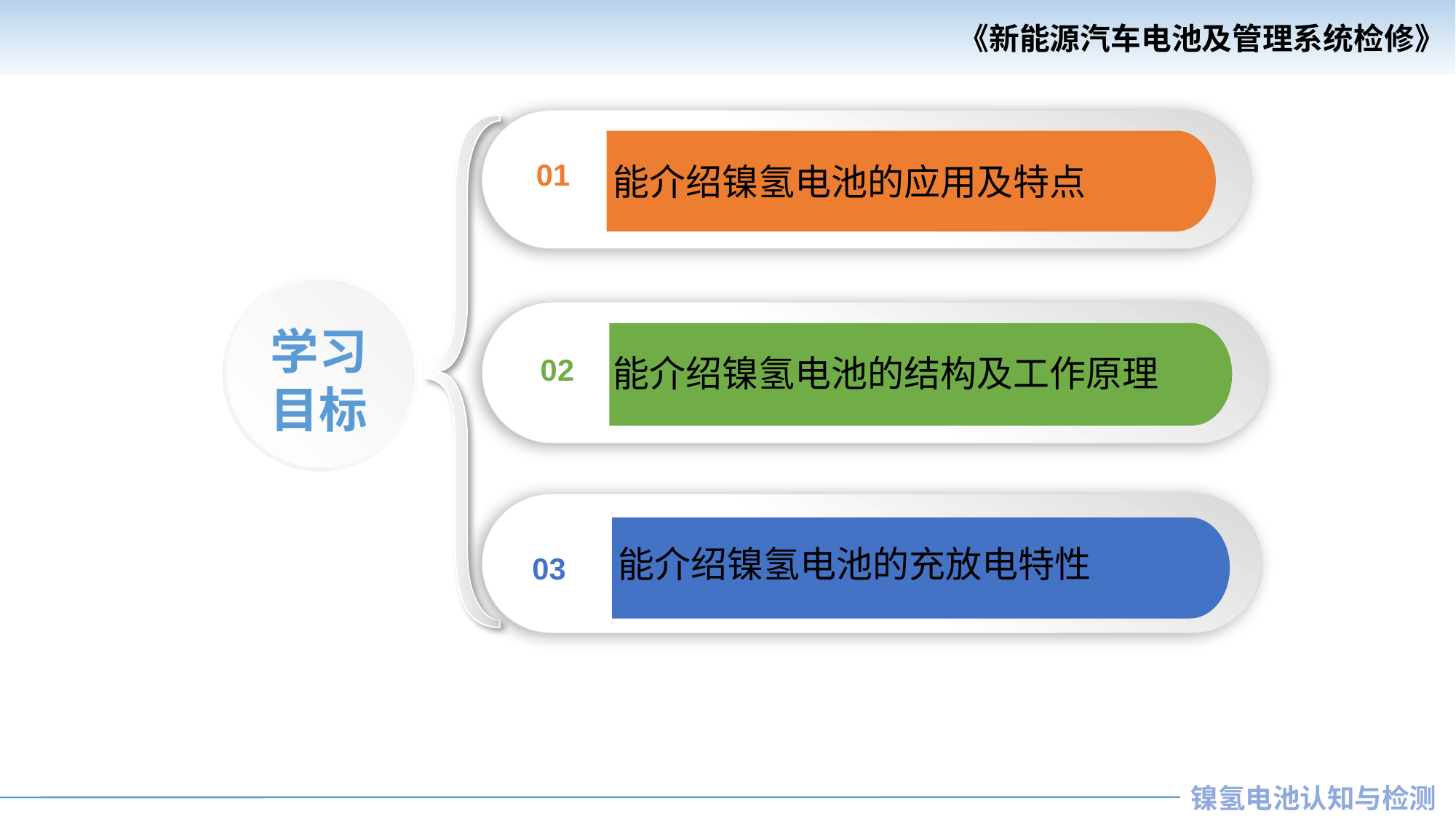

01
能介绍镍氢电池的应用及特点

学习
目标

02
能介绍镍氢电池的结构及工作原理

03
能介绍镍氢电池的充放电特性